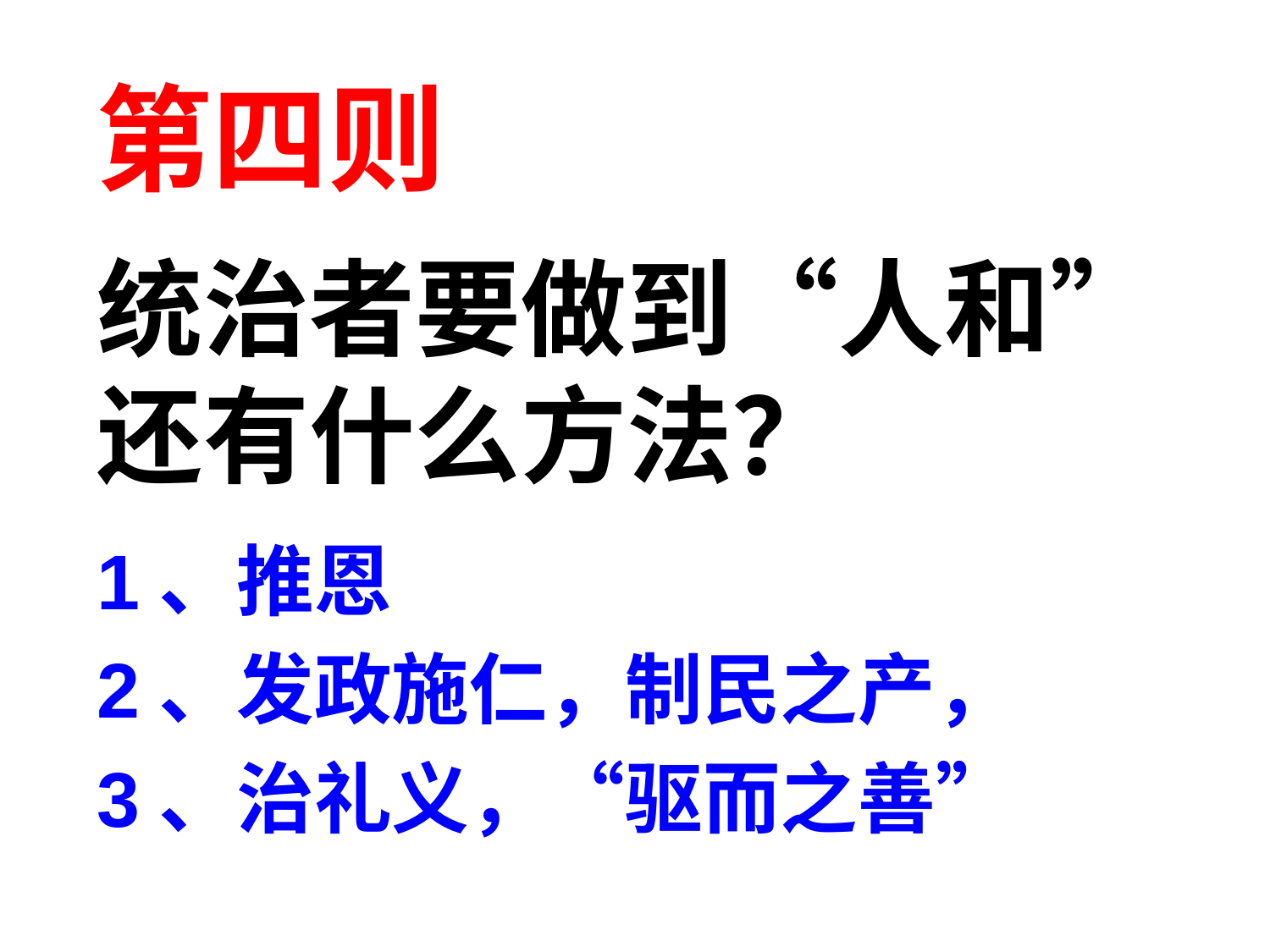

第四则
统治者要做到“人和”还有什么方法？
1、推恩
2、发政施仁，制民之产，
3、治礼义，“驱而之善”